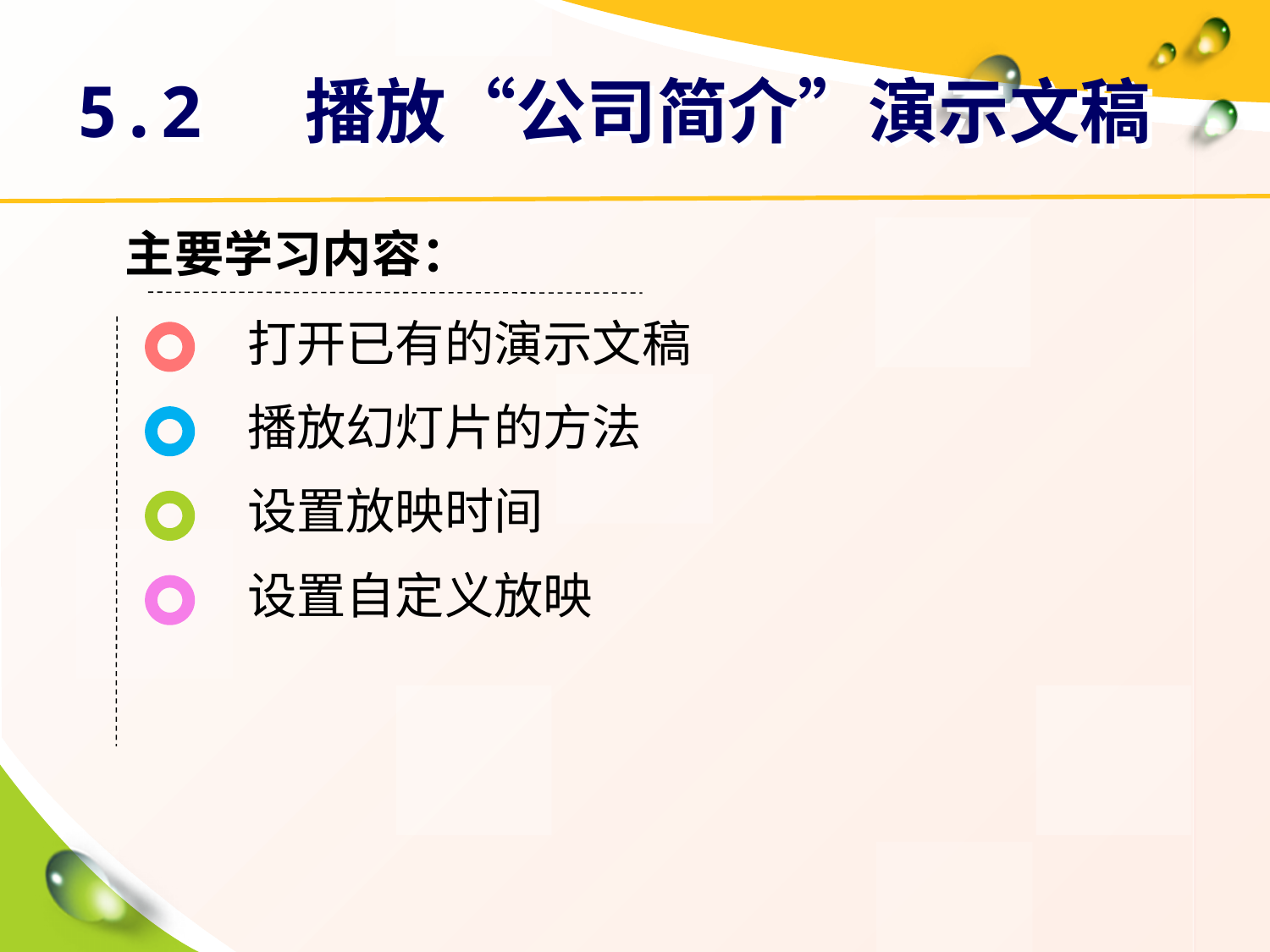

# 5.2  播放“公司简介”演示文稿

主要学习内容：
打开已有的演示文稿

播放幻灯片的方法

设置放映时间

设置自定义放映